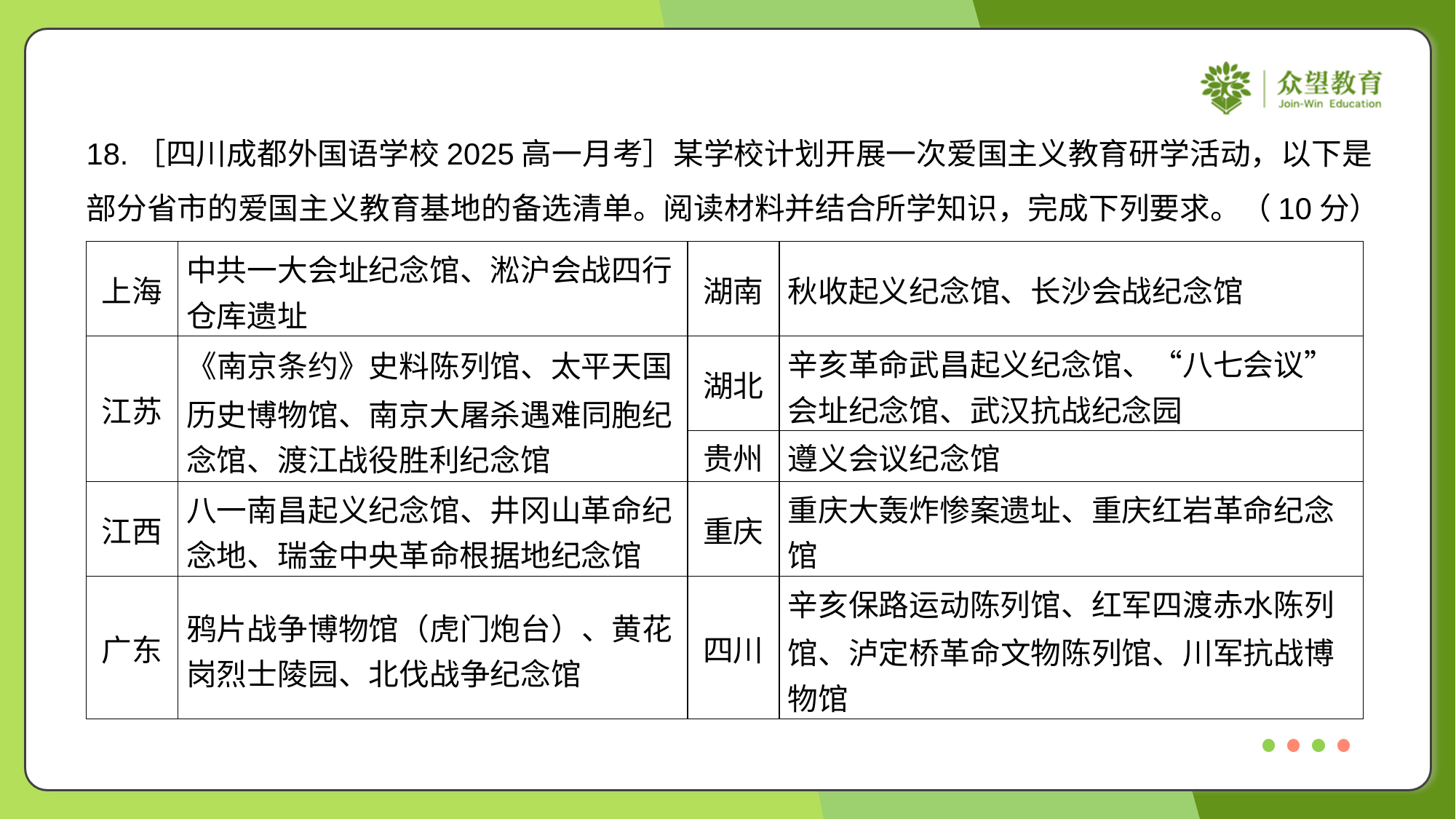

18.［四川成都外国语学校2025高一月考］某学校计划开展一次爱国主义教育研学活动，以下是
部分省市的爱国主义教育基地的备选清单。阅读材料并结合所学知识，完成下列要求。（10分）
| 上海 | 中共一大会址纪念馆、淞沪会战四行 仓库遗址 | 湖南 | 秋收起义纪念馆、长沙会战纪念馆 |
| --- | --- | --- | --- |
| 江苏 | 《南京条约》史料陈列馆、太平天国 历史博物馆、南京大屠杀遇难同胞纪 念馆、渡江战役胜利纪念馆 | 湖北 | 辛亥革命武昌起义纪念馆、“八七会议” 会址纪念馆、武汉抗战纪念园 |
|  |  | 贵州 | 遵义会议纪念馆 |
| 江西 | 八一南昌起义纪念馆、井冈山革命纪 念地、瑞金中央革命根据地纪念馆 | 重庆 | 重庆大轰炸惨案遗址、重庆红岩革命纪念 馆 |
| 广东 | 鸦片战争博物馆（虎门炮台）、黄花 岗烈士陵园、北伐战争纪念馆 | 四川 | 辛亥保路运动陈列馆、红军四渡赤水陈列 馆、泸定桥革命文物陈列馆、川军抗战博 物馆 |